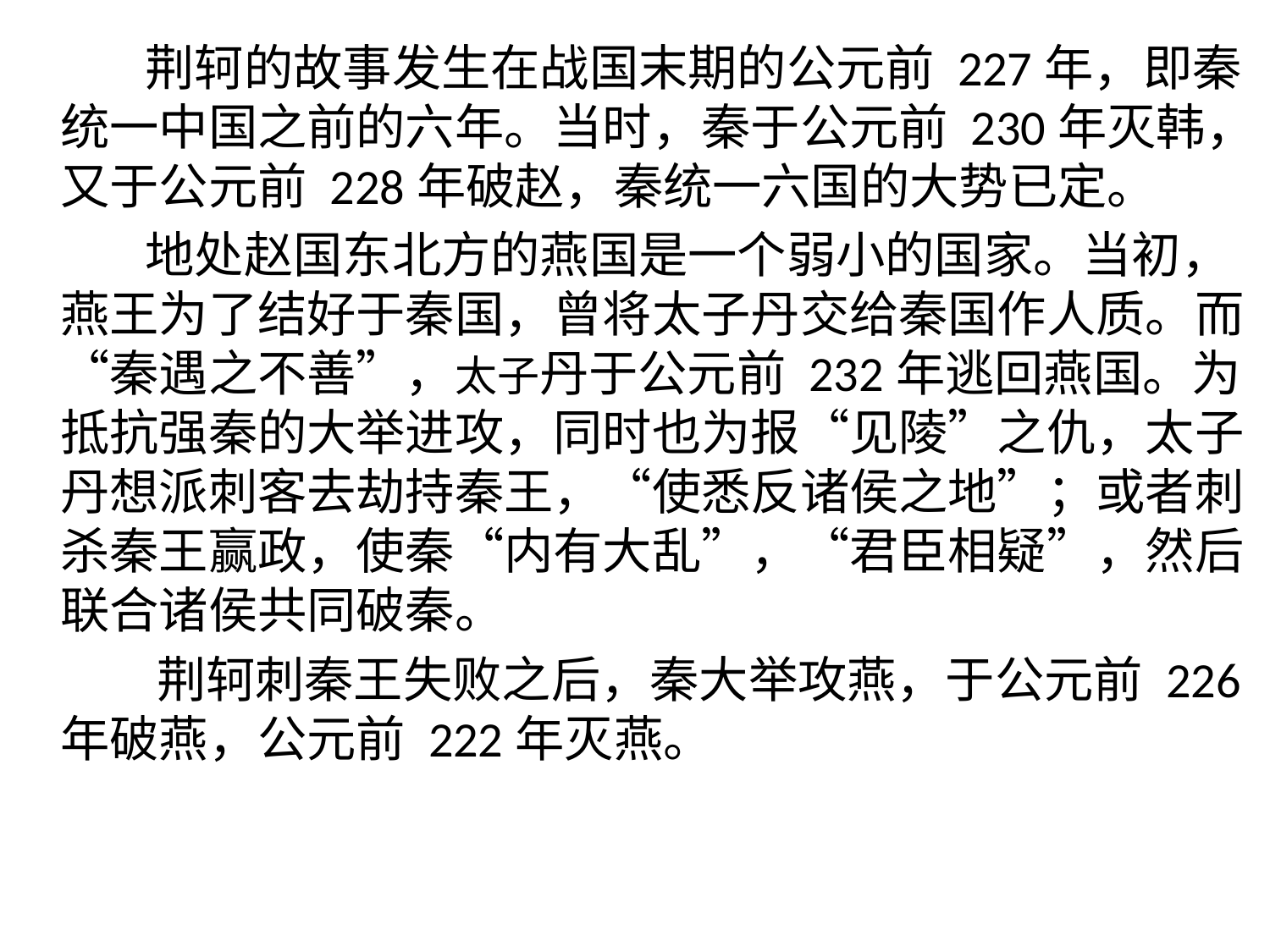

荆轲的故事发生在战国末期的公元前 227年，即秦统一中国之前的六年。当时，秦于公元前 230年灭韩，又于公元前 228年破赵，秦统一六国的大势已定。
           地处赵国东北方的燕国是一个弱小的国家。当初，燕王为了结好于秦国，曾将太子丹交给秦国作人质。而“秦遇之不善”，太子丹于公元前 232年逃回燕国。为抵抗强秦的大举进攻，同时也为报“见陵”之仇，太子丹想派刺客去劫持秦王，“使悉反诸侯之地”；或者刺杀秦王赢政，使秦“内有大乱”，“君臣相疑”，然后联合诸侯共同破秦。
            荆轲刺秦王失败之后，秦大举攻燕，于公元前 226年破燕，公元前 222年灭燕。